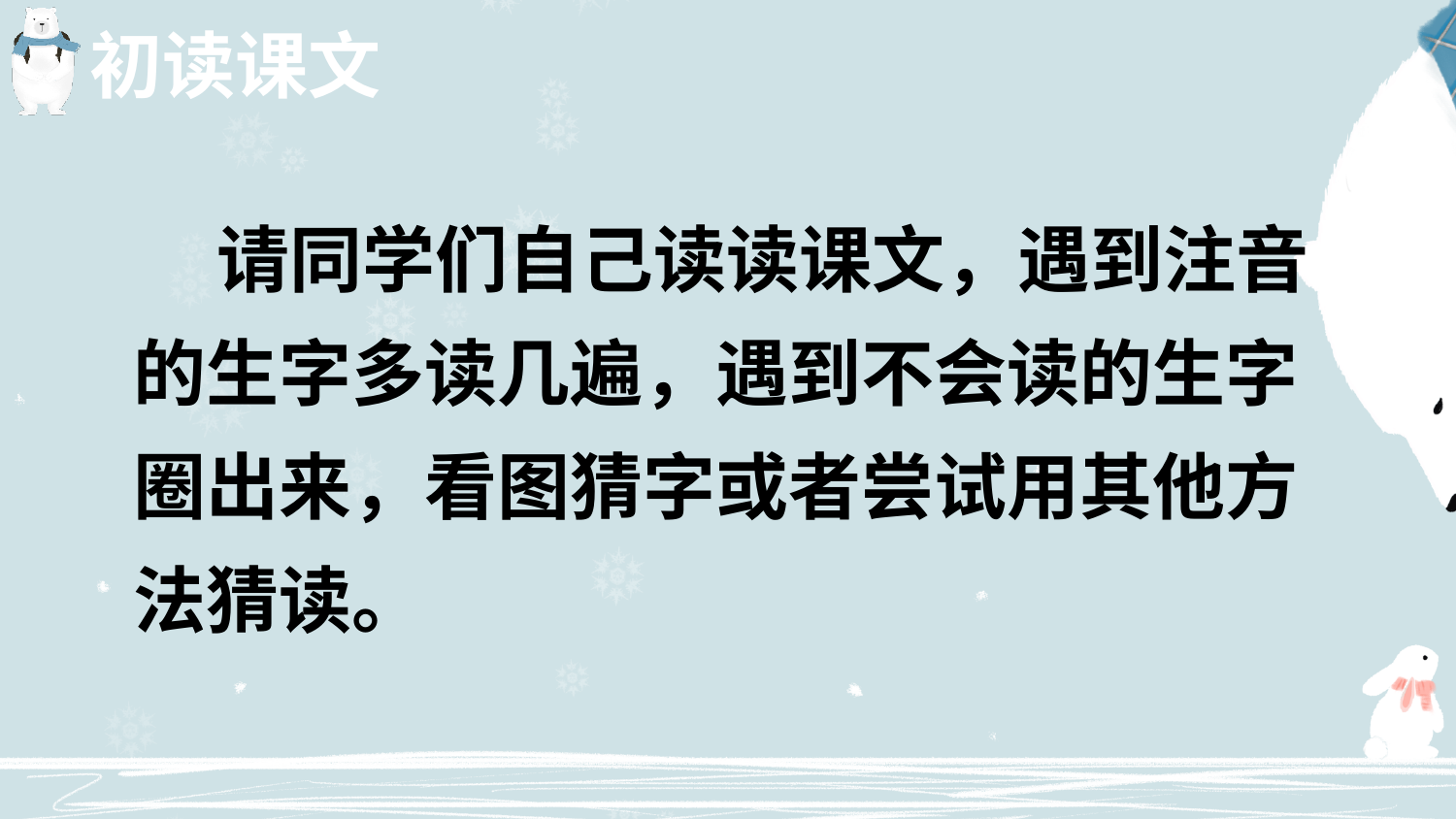

初读课文
    请同学们自己读读课文，遇到注音的生字多读几遍，遇到不会读的生字圈出来，看图猜字或者尝试用其他方法猜读。